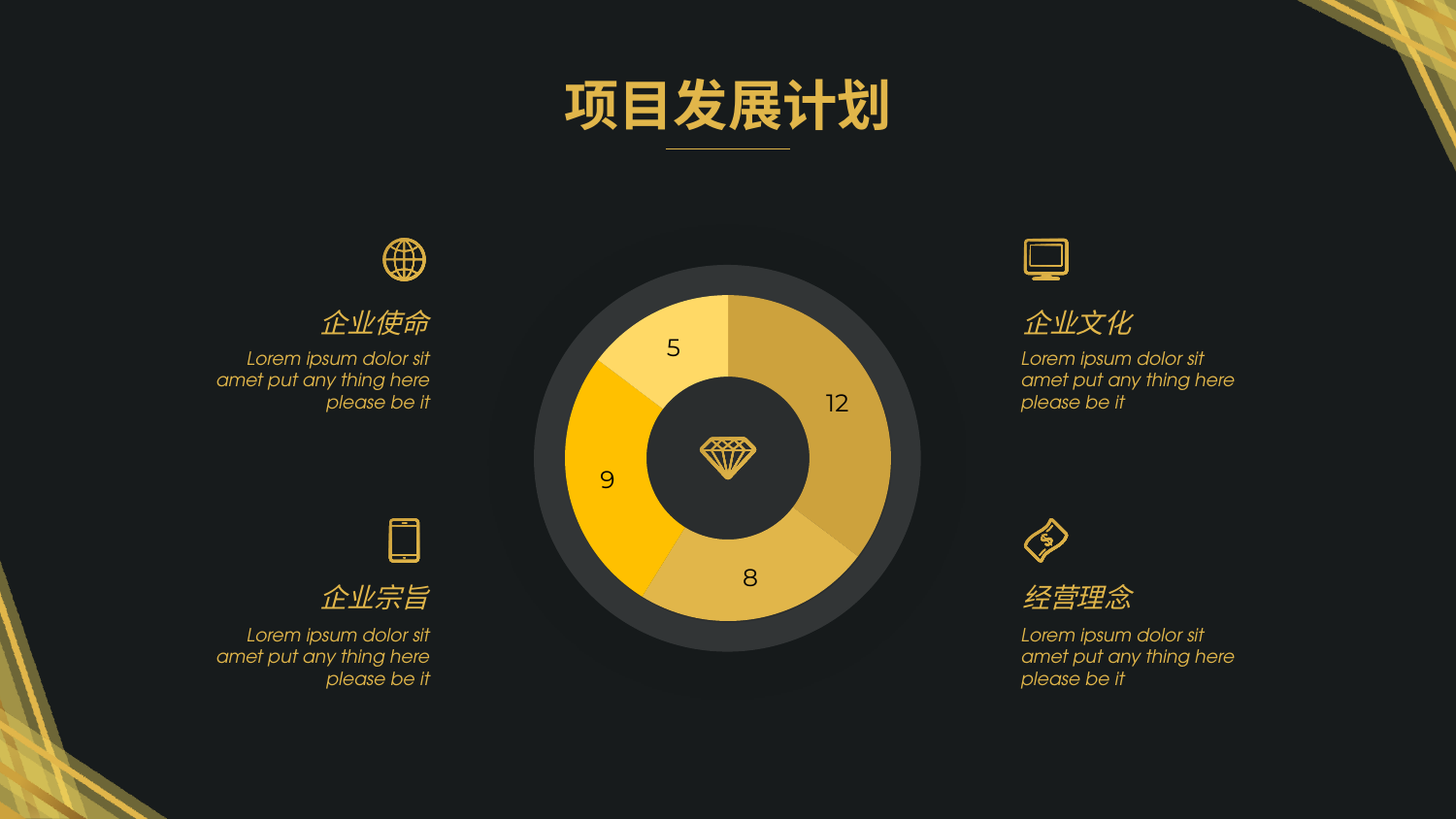

项目发展计划

### Chart

| Category | Sales |
|---|---|
| 1st Qtr | 12.0 |
| 2nd Qtr | 8.0 |

企业使命
企业文化
Lorem ipsum dolor sit amet put any thing here please be it
Lorem ipsum dolor sit amet put any thing here please be it

企业宗旨
经营理念
Lorem ipsum dolor sit amet put any thing here please be it
Lorem ipsum dolor sit amet put any thing here please be it